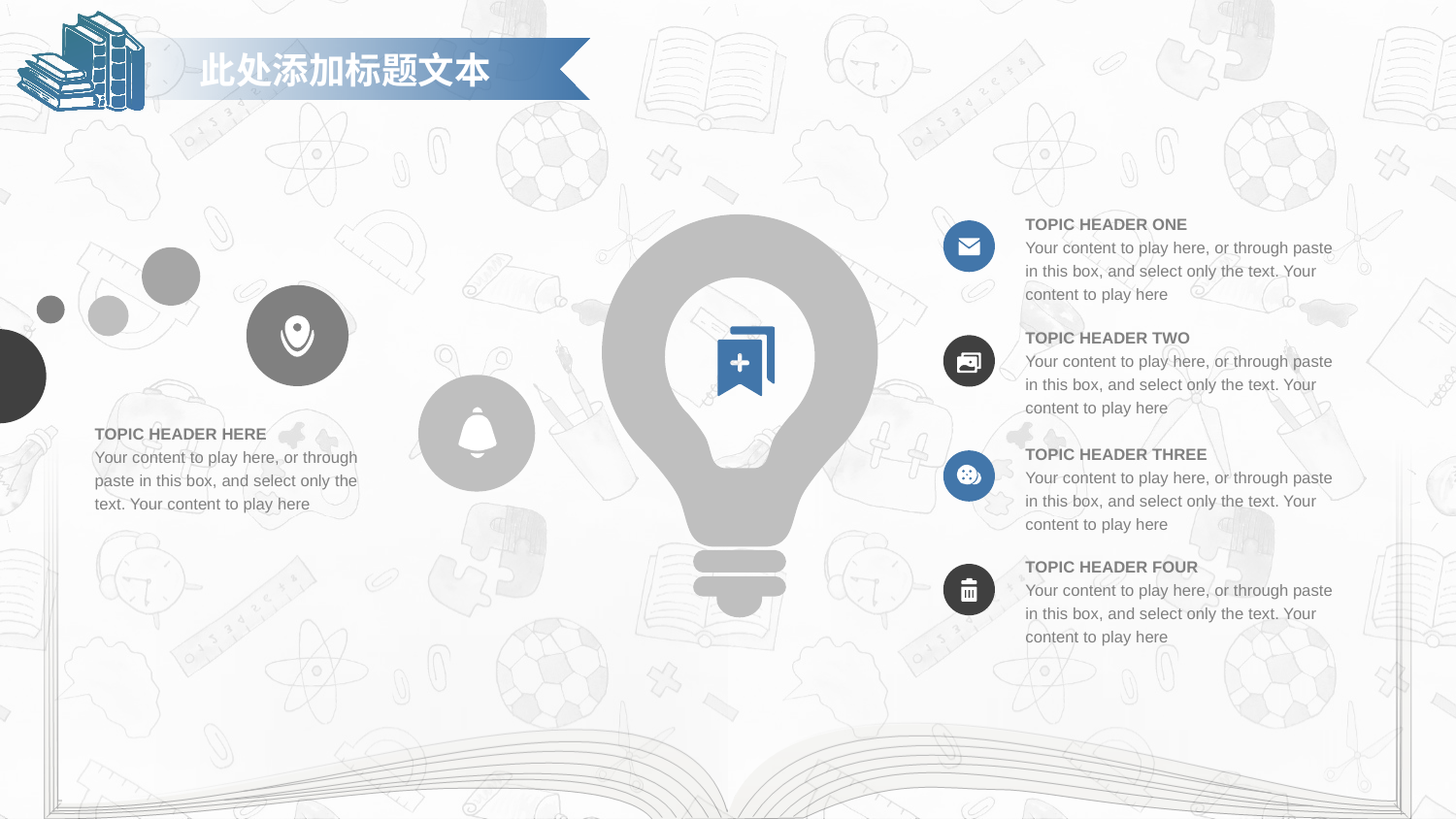

此处添加标题文本
TOPIC HEADER ONE
Your content to play here, or through paste in this box, and select only the text. Your content to play here

TOPIC HEADER TWO
Your content to play here, or through paste in this box, and select only the text. Your content to play here

TOPIC HEADER HERE
Your content to play here, or through paste in this box, and select only the text. Your content to play here
TOPIC HEADER THREE
Your content to play here, or through paste in this box, and select only the text. Your content to play here

TOPIC HEADER FOUR
Your content to play here, or through paste in this box, and select only the text. Your content to play here